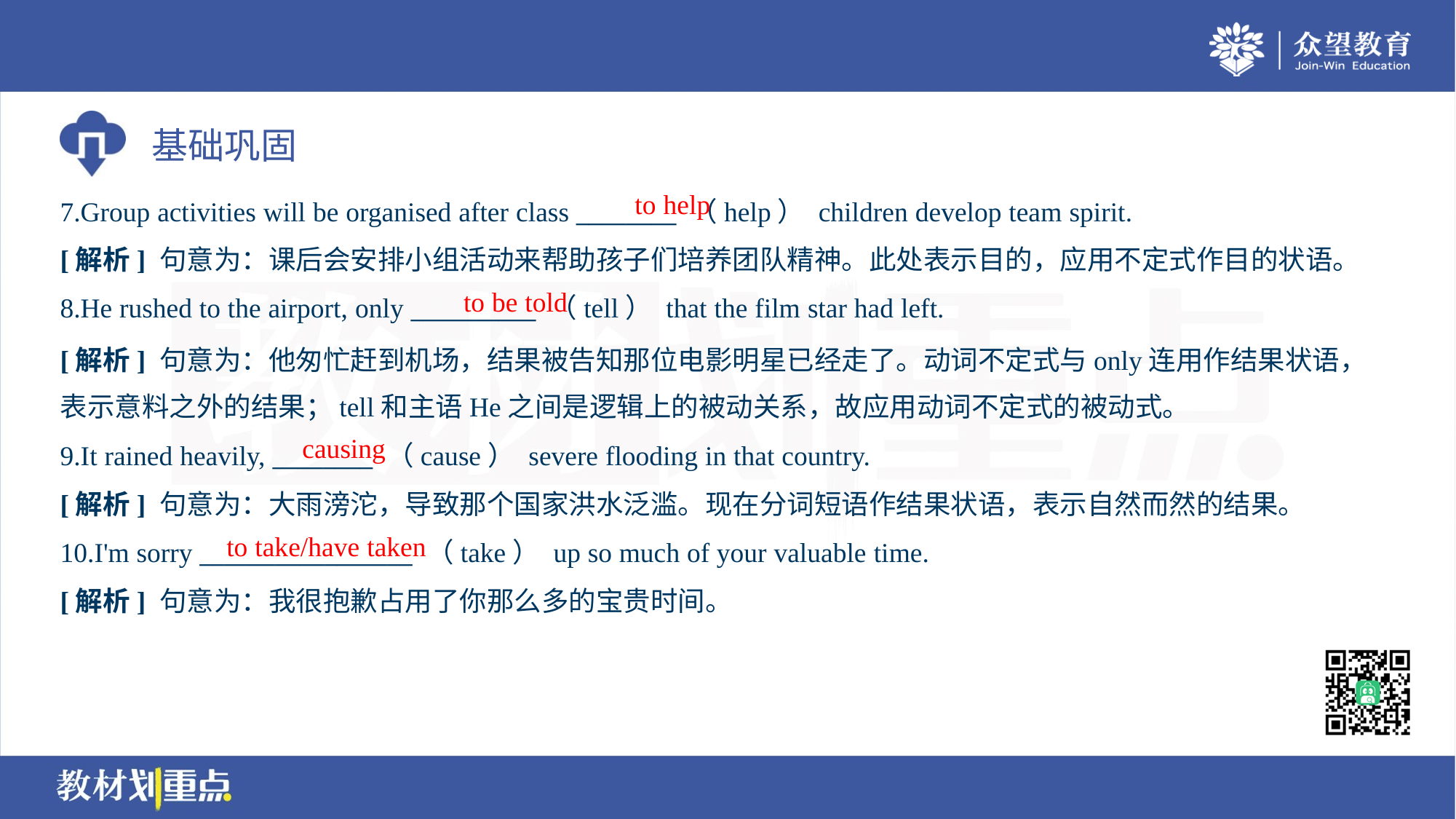

to help
7.Group activities will be organised after class ________ （help） children develop team spirit.
[解析] 句意为：课后会安排小组活动来帮助孩子们培养团队精神。此处表示目的，应用不定式作目的状语。
to be told
8.He rushed to the airport, only __________ （tell） that the film star had left.
[解析] 句意为：他匆忙赶到机场，结果被告知那位电影明星已经走了。动词不定式与only连用作结果状语，
表示意料之外的结果；tell和主语He之间是逻辑上的被动关系，故应用动词不定式的被动式。
causing
9.It rained heavily, ________ （cause） severe flooding in that country.
[解析] 句意为：大雨滂沱，导致那个国家洪水泛滥。现在分词短语作结果状语，表示自然而然的结果。
to take/have taken
10.I'm sorry _________________ （take） up so much of your valuable time.
[解析] 句意为：我很抱歉占用了你那么多的宝贵时间。